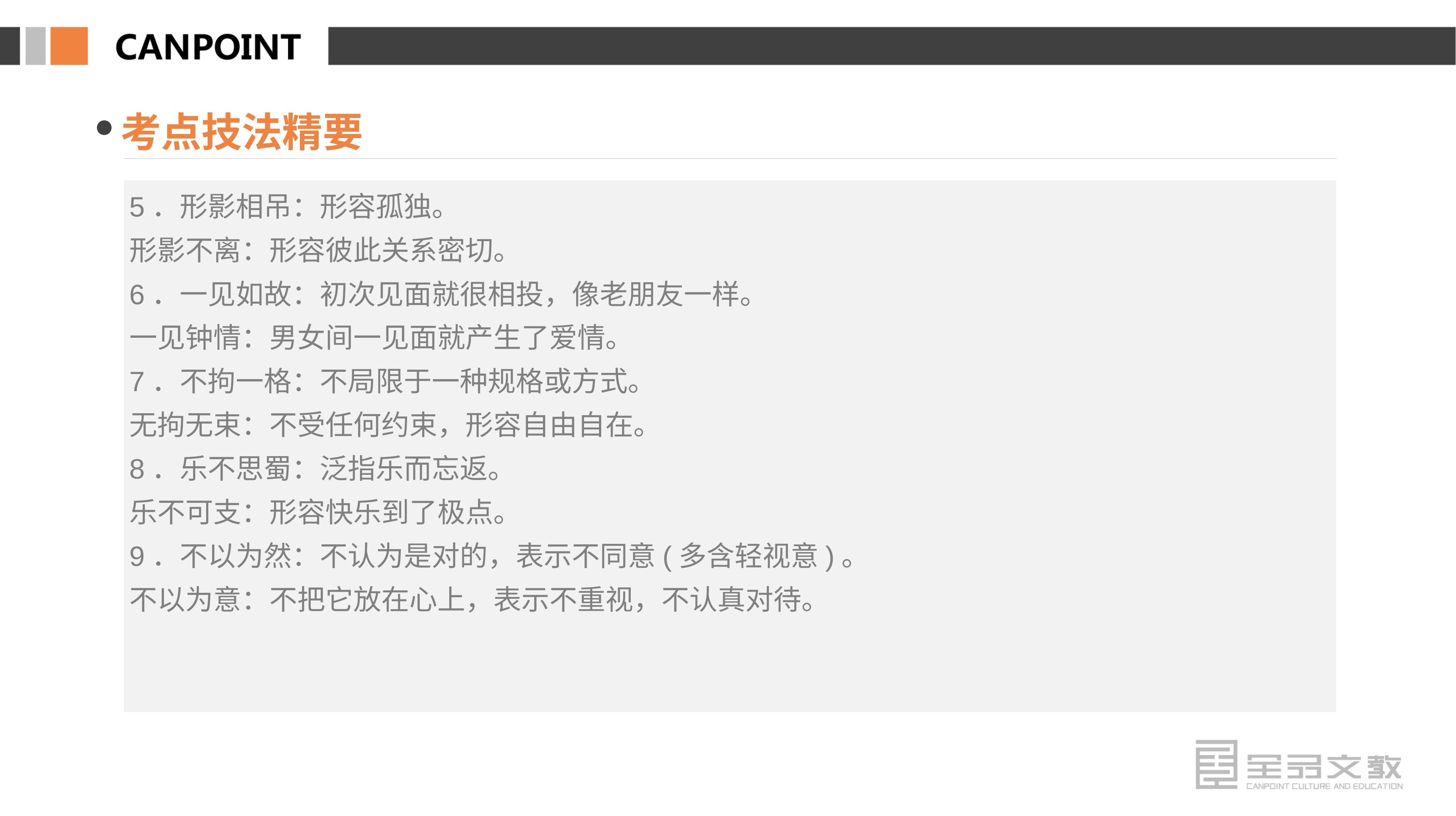

考点技法精要

5．形影相吊：形容孤独。
形影不离：形容彼此关系密切。
6．一见如故：初次见面就很相投，像老朋友一样。
一见钟情：男女间一见面就产生了爱情。
7．不拘一格：不局限于一种规格或方式。
无拘无束：不受任何约束，形容自由自在。
8．乐不思蜀：泛指乐而忘返。
乐不可支：形容快乐到了极点。
9．不以为然：不认为是对的，表示不同意(多含轻视意)。
不以为意：不把它放在心上，表示不重视，不认真对待。